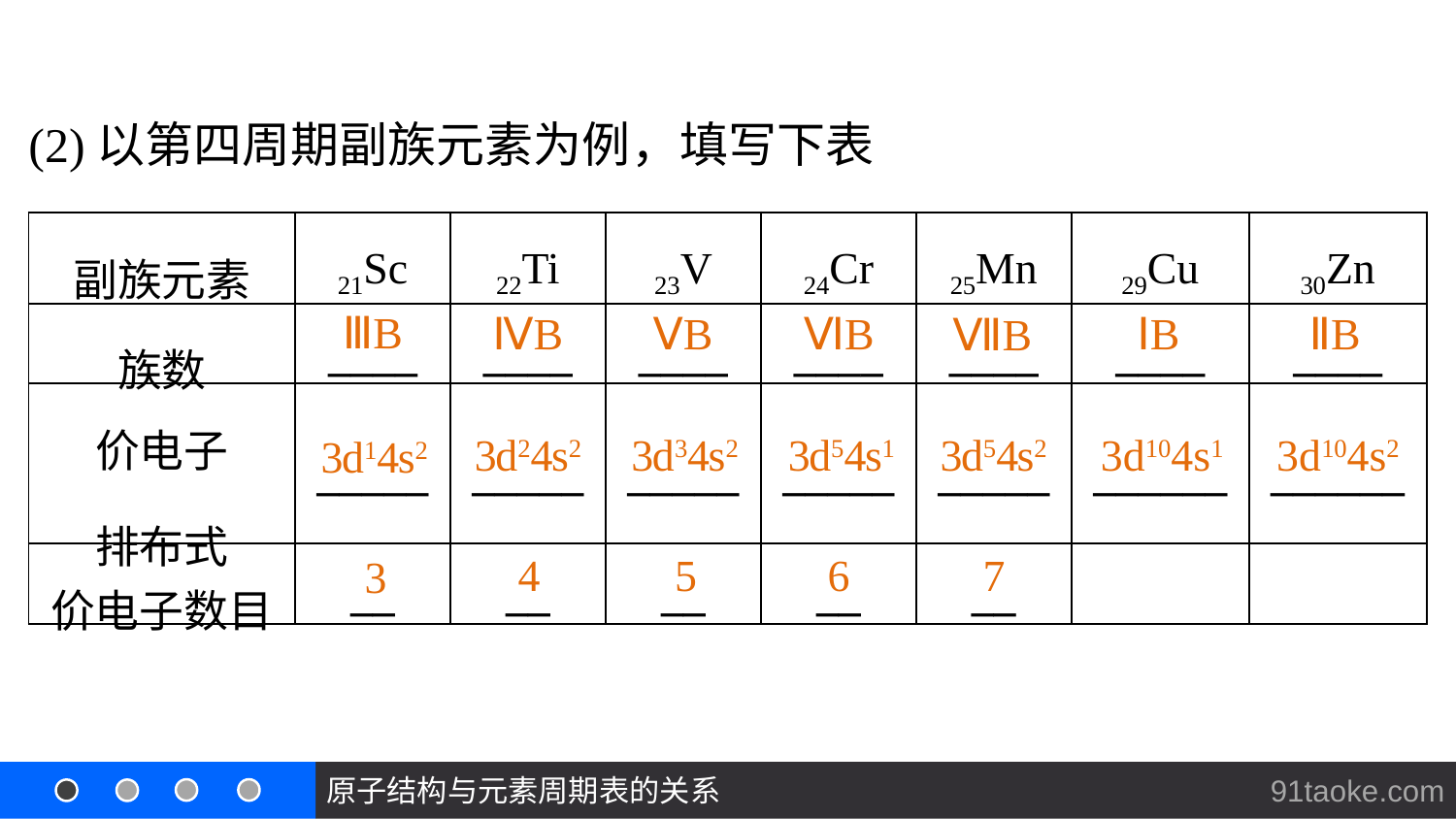

(2)以第四周期副族元素为例，填写下表
| 副族元素 | 21Sc | 22Ti | 23V | 24Cr | 25Mn | 29Cu | 30Zn |
| --- | --- | --- | --- | --- | --- | --- | --- |
| 族数 | \_\_\_\_ | \_\_\_\_ | \_\_\_\_ | \_\_\_\_ | \_\_\_\_ | \_\_\_\_ | \_\_\_\_ |
| 价电子 排布式 | \_\_\_\_\_ | \_\_\_\_\_ | \_\_\_\_\_ | \_\_\_\_\_ | \_\_\_\_\_ | \_\_\_\_\_\_ | \_\_\_\_\_\_ |
| 价电子数目 | \_\_ | \_\_ | \_\_ | \_\_ | \_\_ |  |  |
ⅢB
ⅣB
ⅤB
ⅥB
ⅠB
ⅡB
ⅦB
3d104s2
3d24s2
3d34s2
3d54s1
3d54s2
3d104s1
3d14s2
6
4
5
7
3